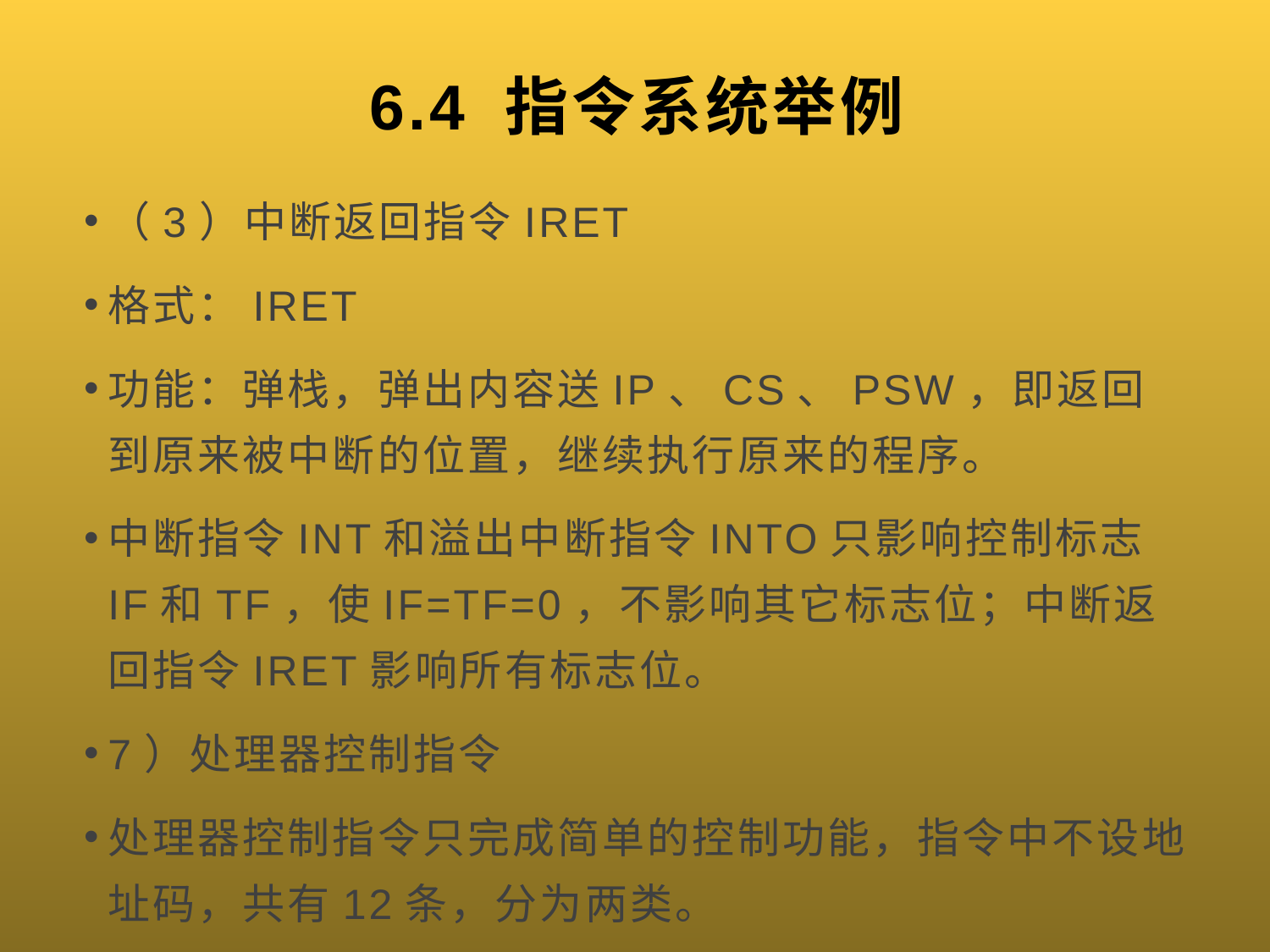

# 6.4 指令系统举例
（3）中断返回指令IRET
格式：IRET
功能：弹栈，弹出内容送IP、CS、PSW，即返回到原来被中断的位置，继续执行原来的程序。
中断指令INT和溢出中断指令INTO只影响控制标志IF和TF，使IF=TF=0，不影响其它标志位；中断返回指令IRET影响所有标志位。
7）处理器控制指令
处理器控制指令只完成简单的控制功能，指令中不设地址码，共有12条，分为两类。